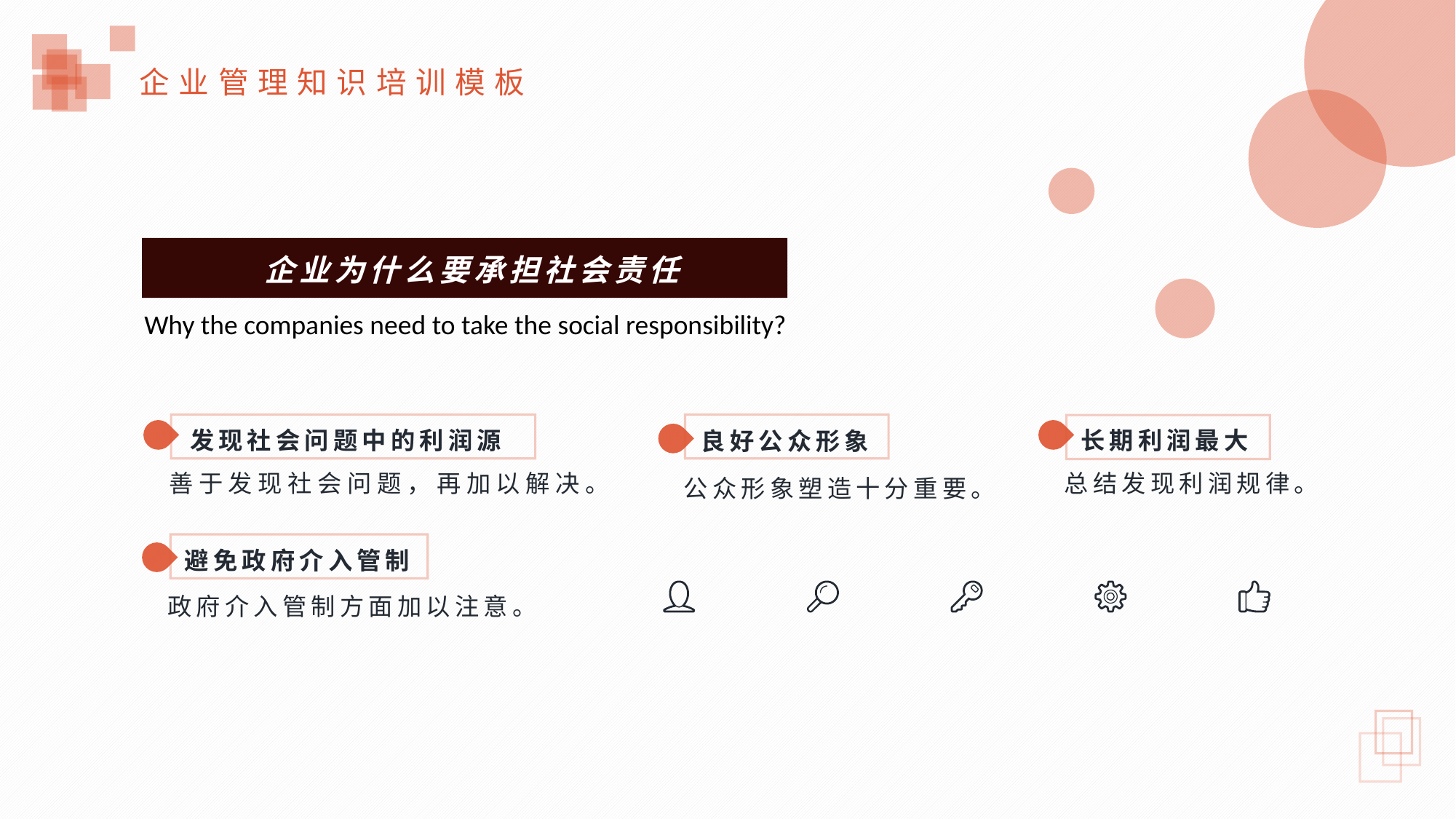

企业为什么要承担社会责任
Why the companies need to take the social responsibility?

发现社会问题中的利润源
善于发现社会问题，再加以解决。

良好公众形象
公众形象塑造十分重要。

长期利润最大
总结发现利润规律。

避免政府介入管制
政府介入管制方面加以注意。